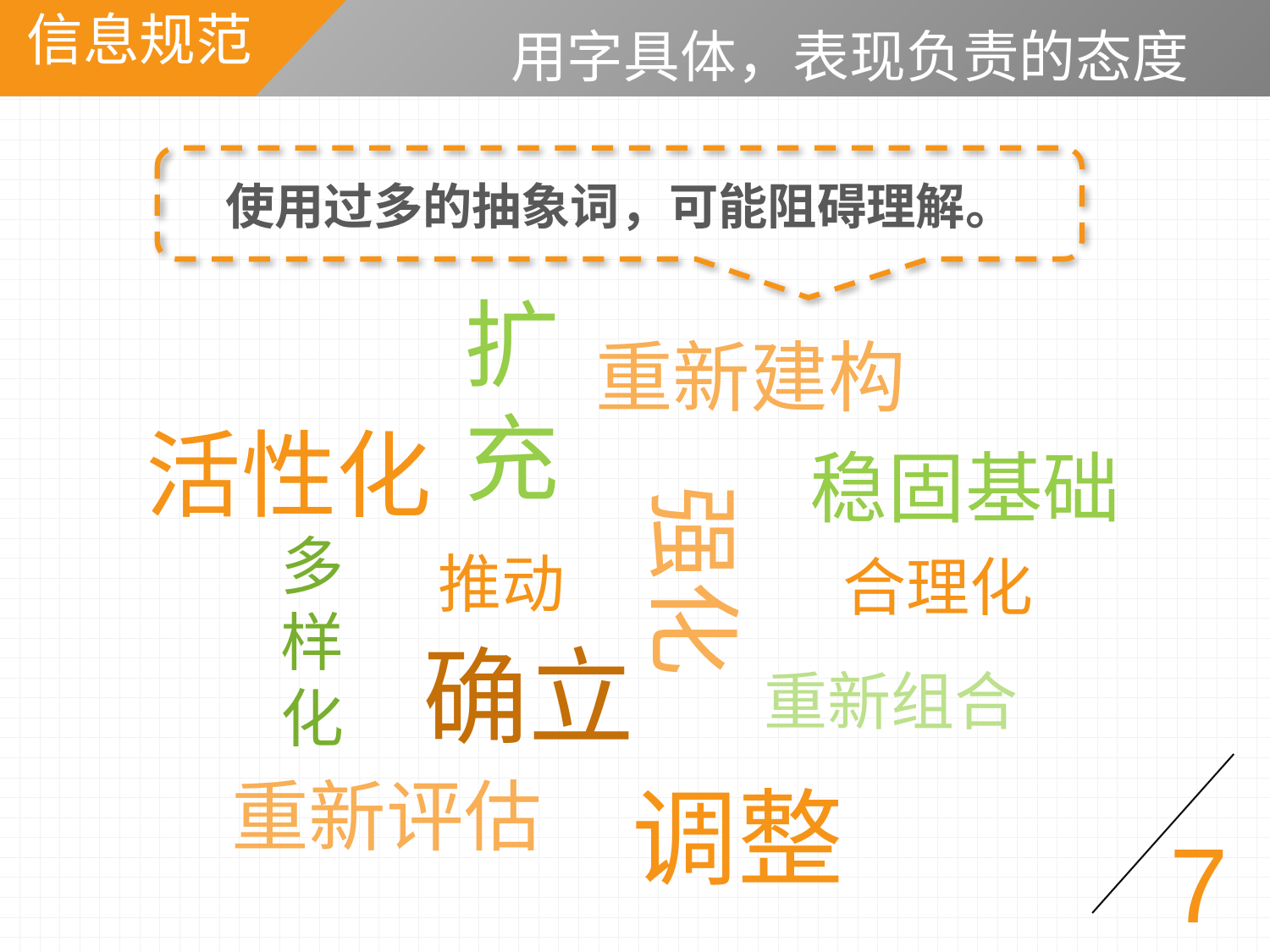

信息规范
用字具体，表现负责的态度

使用过多的抽象词，可能阻碍理解。
扩充
重新建构
活性化
稳固基础
强化
多样化
推动
合理化
确立
重新组合
重新评估
调整
7